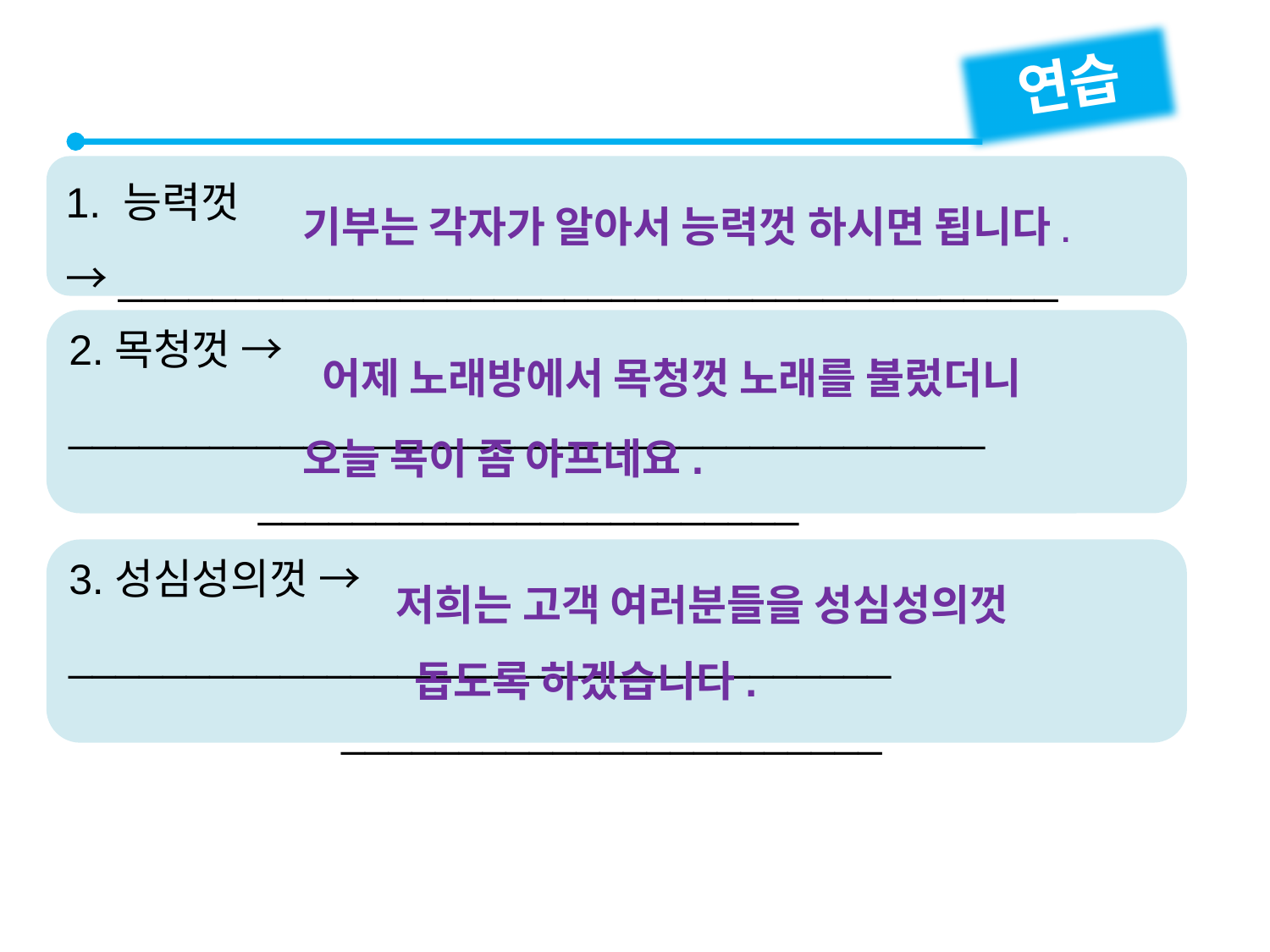

연습
1. 능력껏→________________________________________
기부는 각자가 알아서 능력껏 하시면 됩니다.
2.목청껏 → _______________________________________
                _______________________
어제 노래방에서 목청껏 노래를 불렀더니
오늘 목이 좀 아프네요.
3.성심성의껏 → ___________________________________
                       _______________________
저희는 고객 여러분들을 성심성의껏
돕도록 하겠습니다.